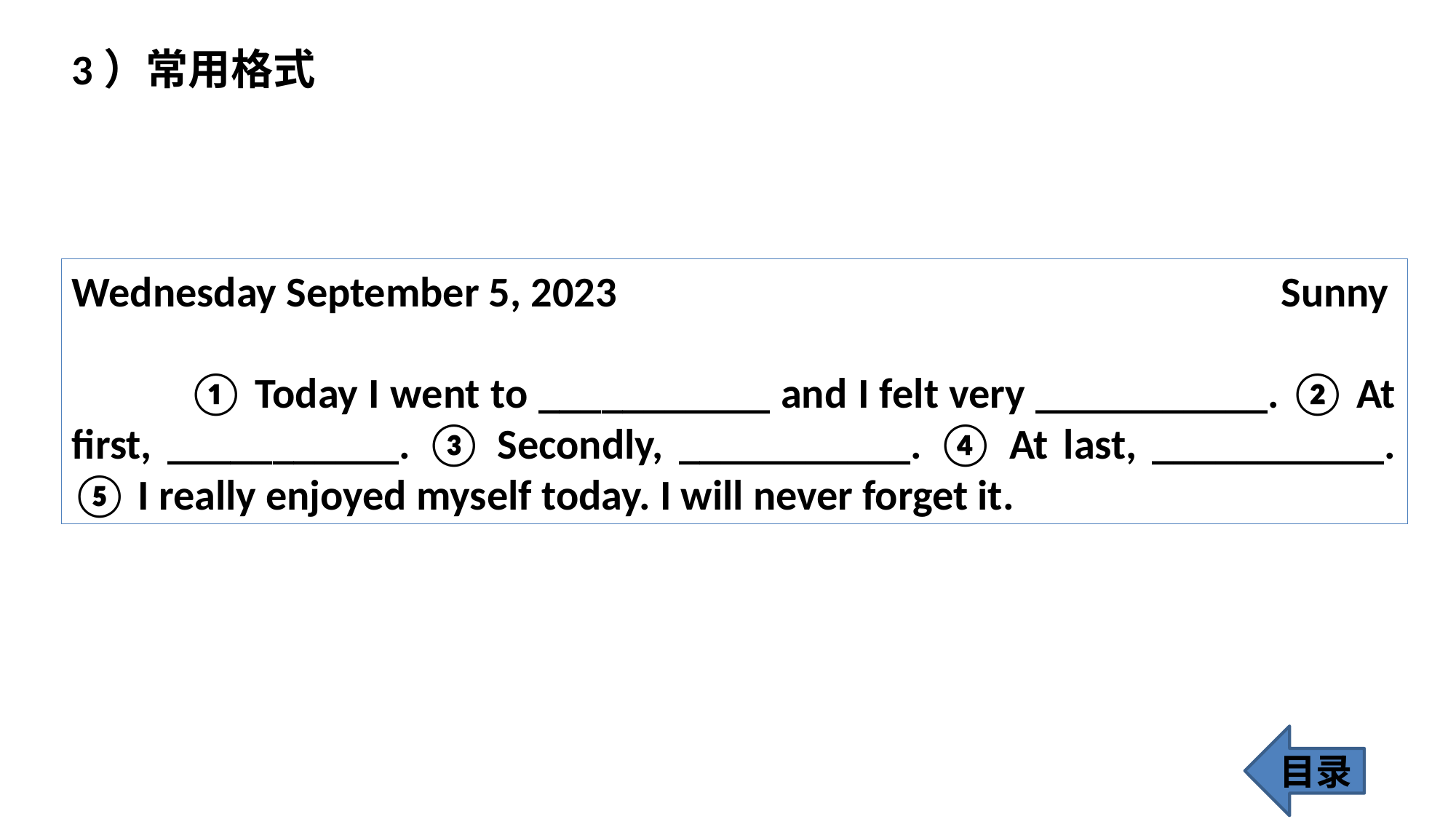

3）常用格式
Wednesday September 5, 2023                                                                     Sunny

           ① Today I went to ___________ and I felt very ___________. ② At first, ___________. ③ Secondly, ___________. ④ At last, ___________. ⑤ I really enjoyed myself today. I will never forget it.
目录
76